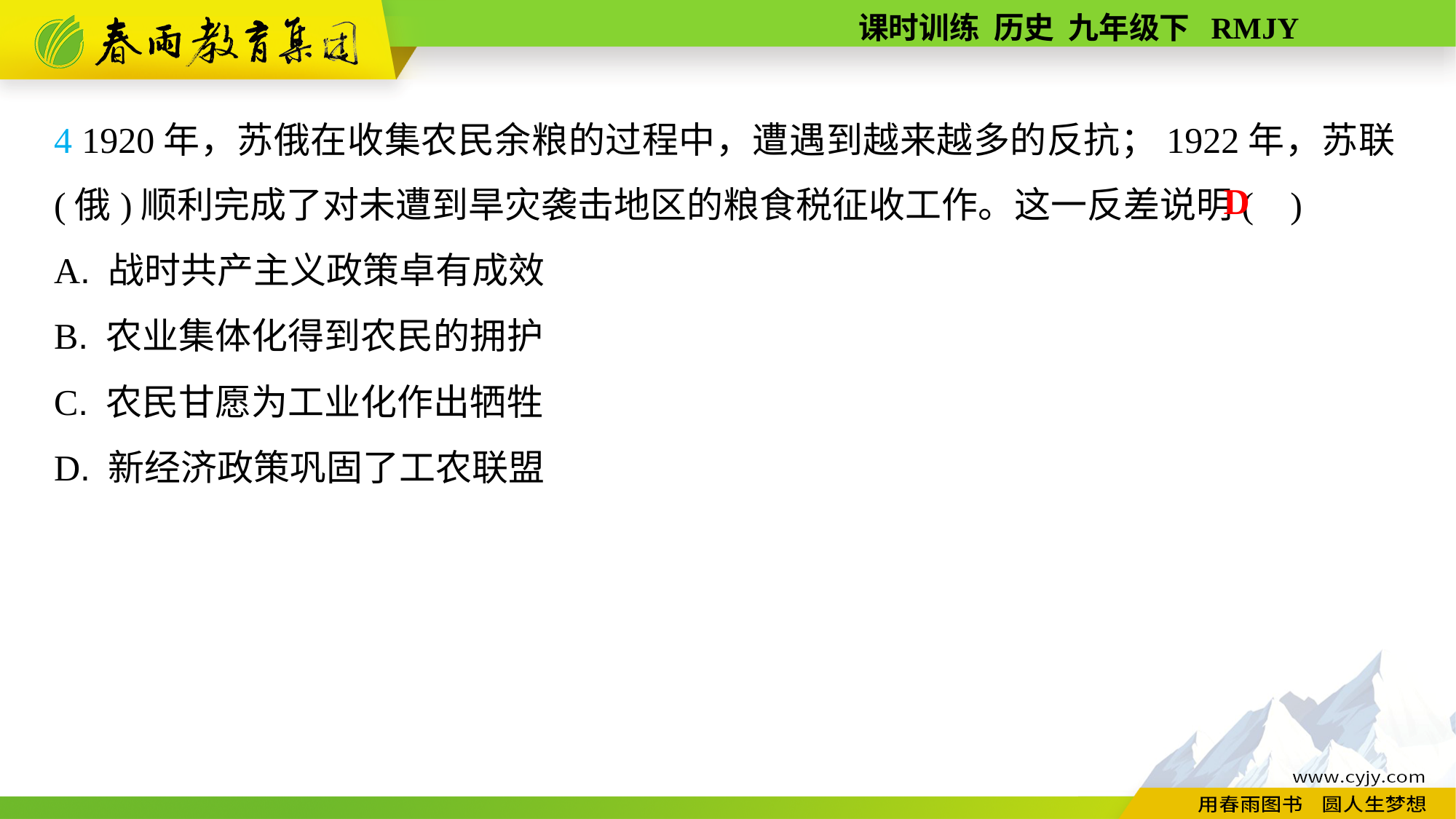

4 1920年，苏俄在收集农民余粮的过程中，遭遇到越来越多的反抗；1922年，苏联(俄)顺利完成了对未遭到旱灾袭击地区的粮食税征收工作。这一反差说明(    )
A. 战时共产主义政策卓有成效
B. 农业集体化得到农民的拥护
C. 农民甘愿为工业化作出牺牲
D. 新经济政策巩固了工农联盟
D